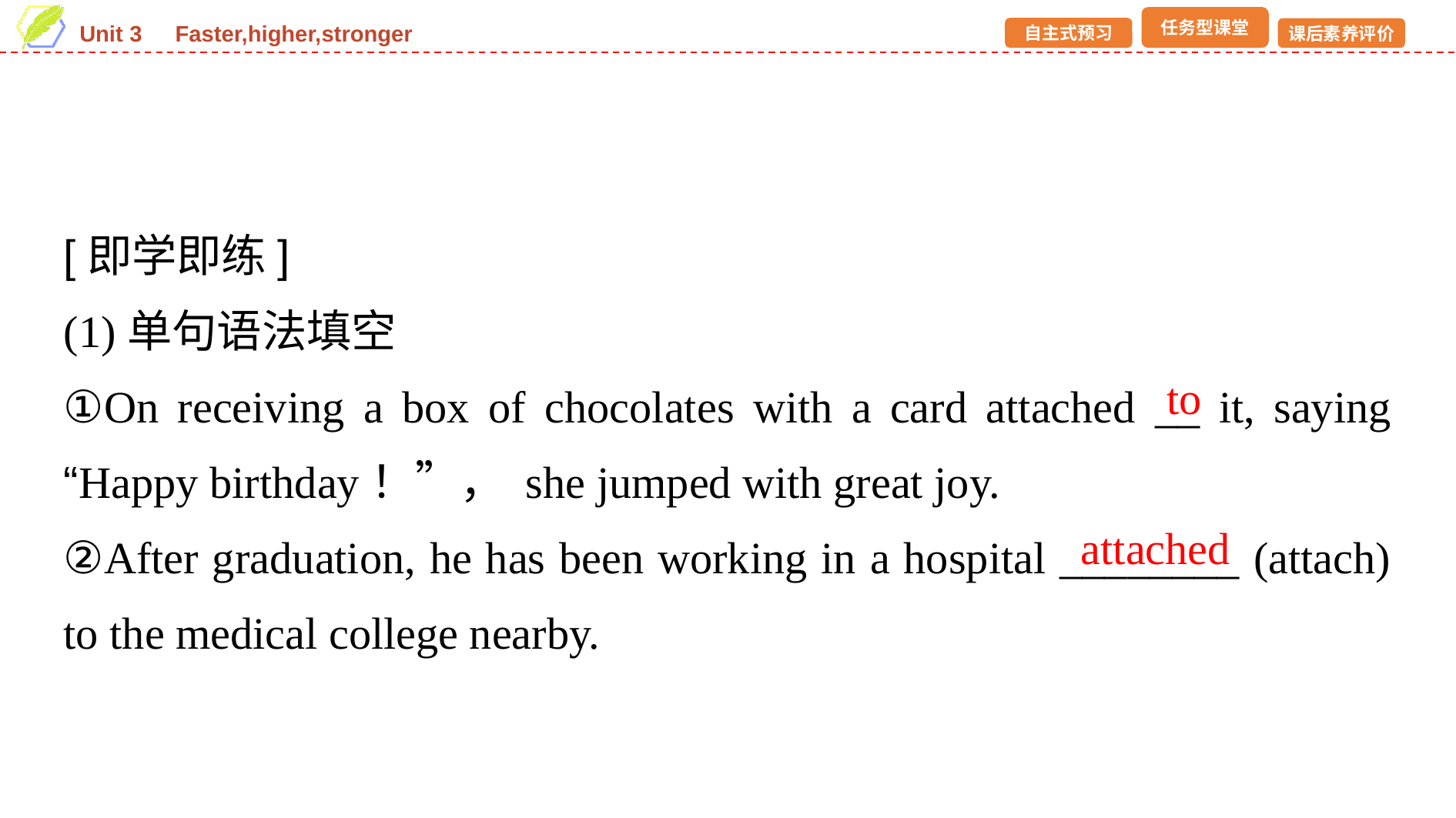

[即学即练]
(1)单句语法填空
①On receiving a box of chocolates with a card attached __ it, saying “Happy birthday！”， she jumped with great joy.
②After graduation, he has been working in a hospital ________ (attach) to the medical college nearby.
to
attached